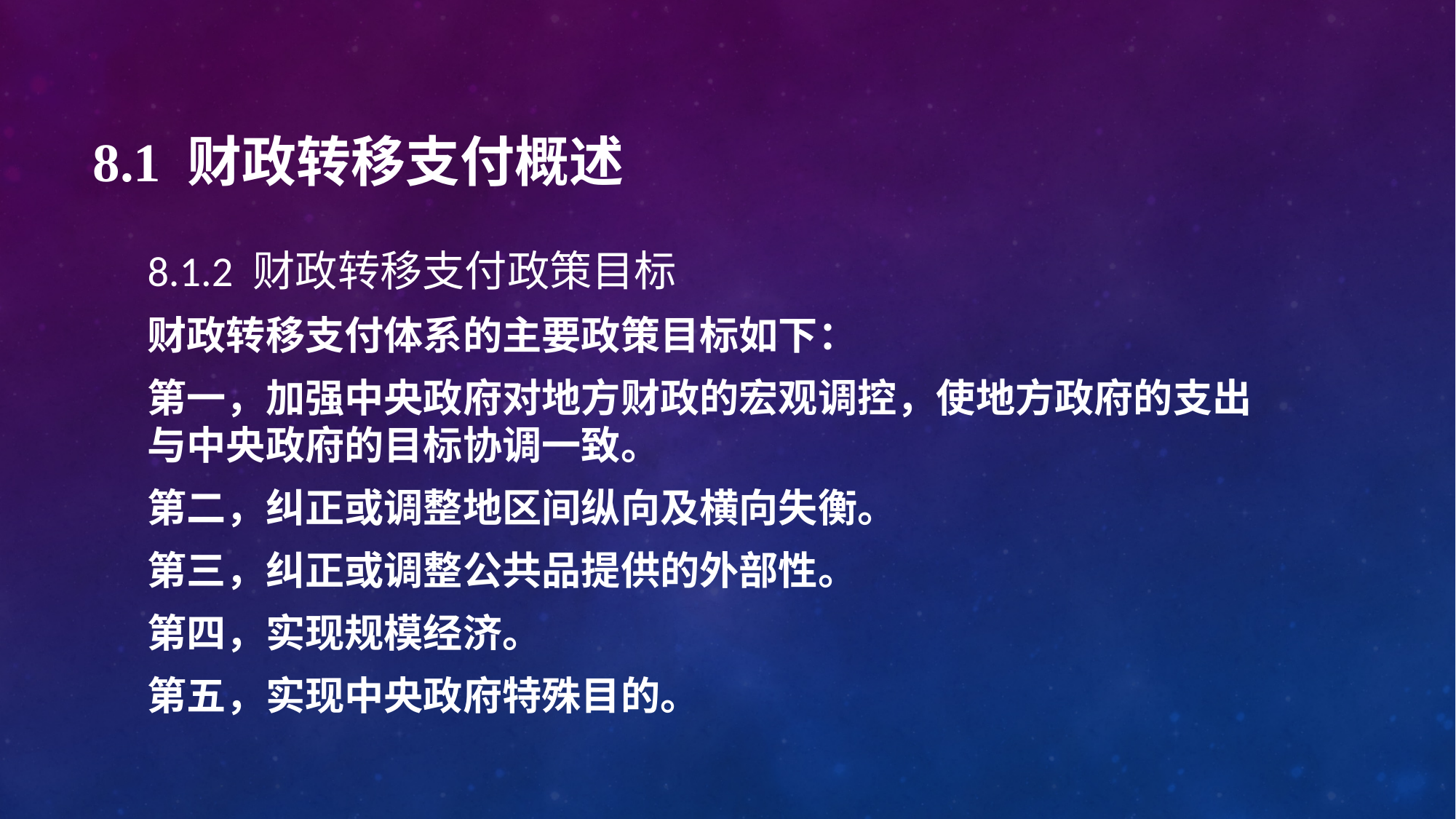

# 8.1 财政转移支付概述
8.1.2 财政转移支付政策目标
财政转移支付体系的主要政策目标如下：
第一，加强中央政府对地方财政的宏观调控，使地方政府的支出与中央政府的目标协调一致。
第二，纠正或调整地区间纵向及横向失衡。
第三，纠正或调整公共品提供的外部性。
第四，实现规模经济。
第五，实现中央政府特殊目的。